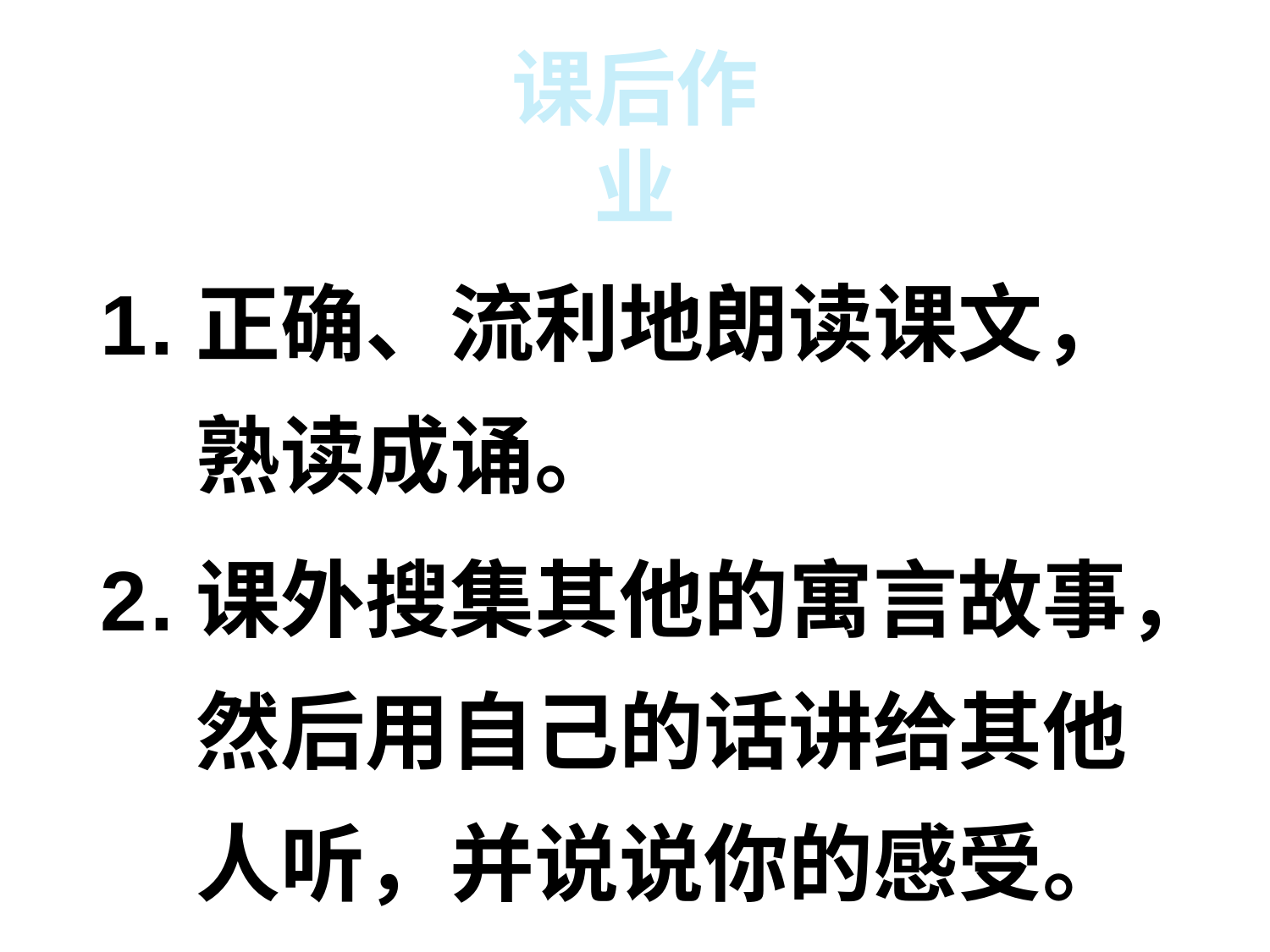

课后作业
正确、流利地朗读课文，熟读成诵。
课外搜集其他的寓言故事，然后用自己的话讲给其他人听，并说说你的感受。